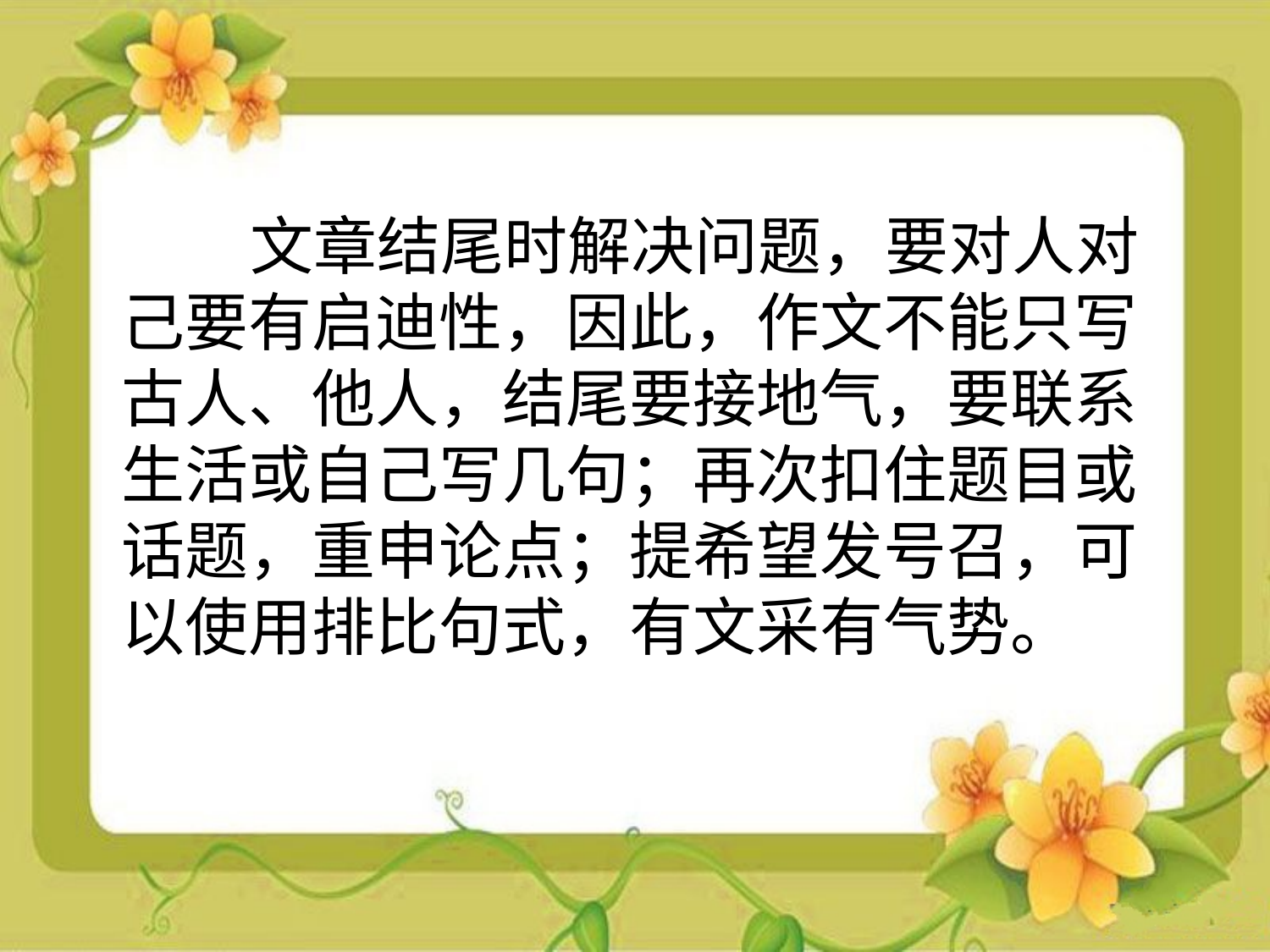

文章结尾时解决问题，要对人对己要有启迪性，因此，作文不能只写古人、他人，结尾要接地气，要联系生活或自己写几句；再次扣住题目或话题，重申论点；提希望发号召，可以使用排比句式，有文采有气势。